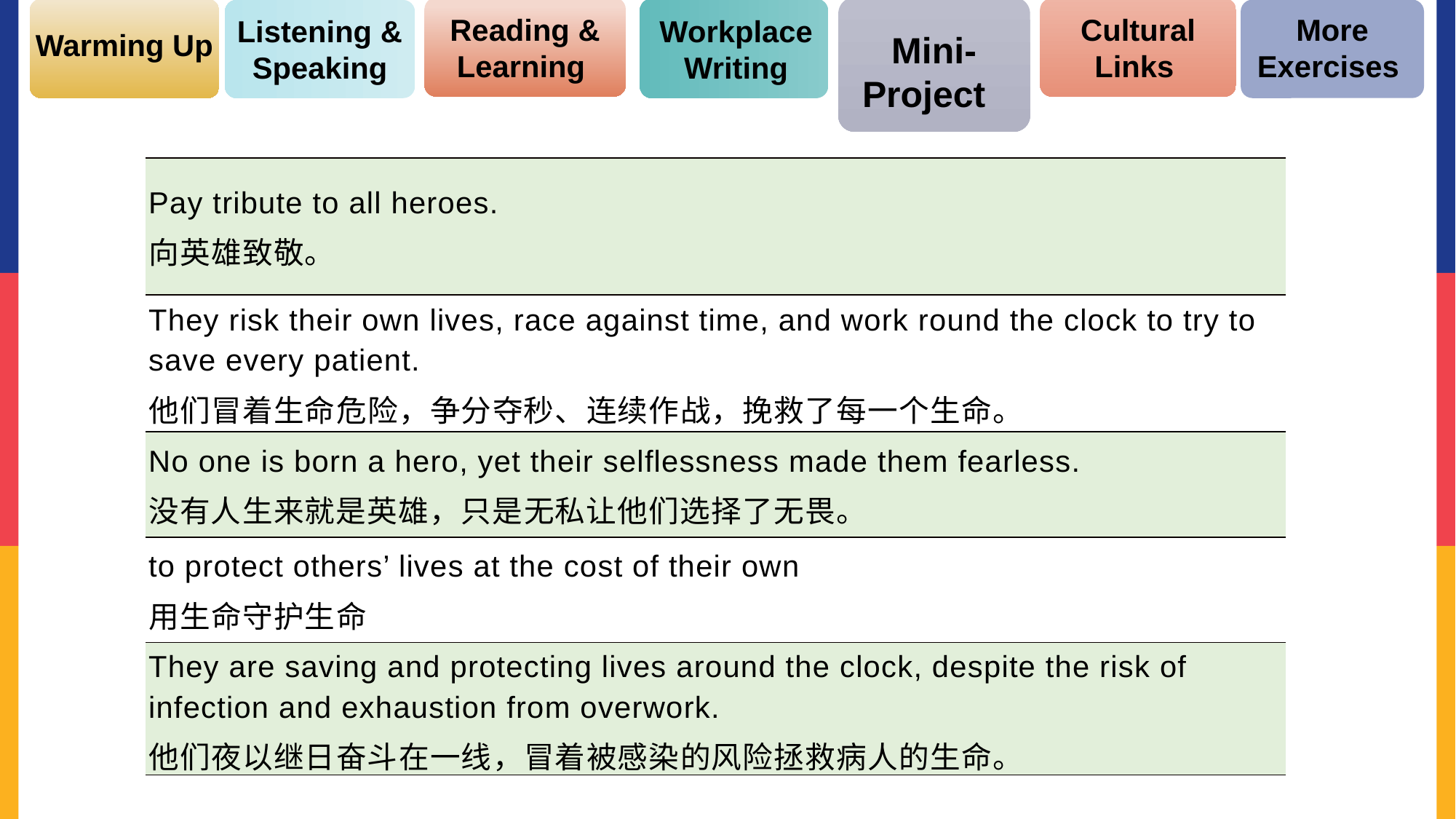

Cultural Links
Reading & Learning
More Exercises
Listening & Speaking
Workplace Writing
Warming Up
Mini-Project
| Pay tribute to all heroes. 向英雄致敬。 |
| --- |
| They risk their own lives, race against time, and work round the clock to try to save every patient. 他们冒着生命危险，争分夺秒、连续作战，挽救了每一个生命。 |
| No one is born a hero, yet their selflessness made them fearless. 没有人生来就是英雄，只是无私让他们选择了无畏。 |
| to protect others’ lives at the cost of their own 用生命守护生命 |
| They are saving and protecting lives around the clock, despite the risk of infection and exhaustion from overwork. 他们夜以继日奋斗在一线，冒着被感染的风险拯救病人的生命。 |